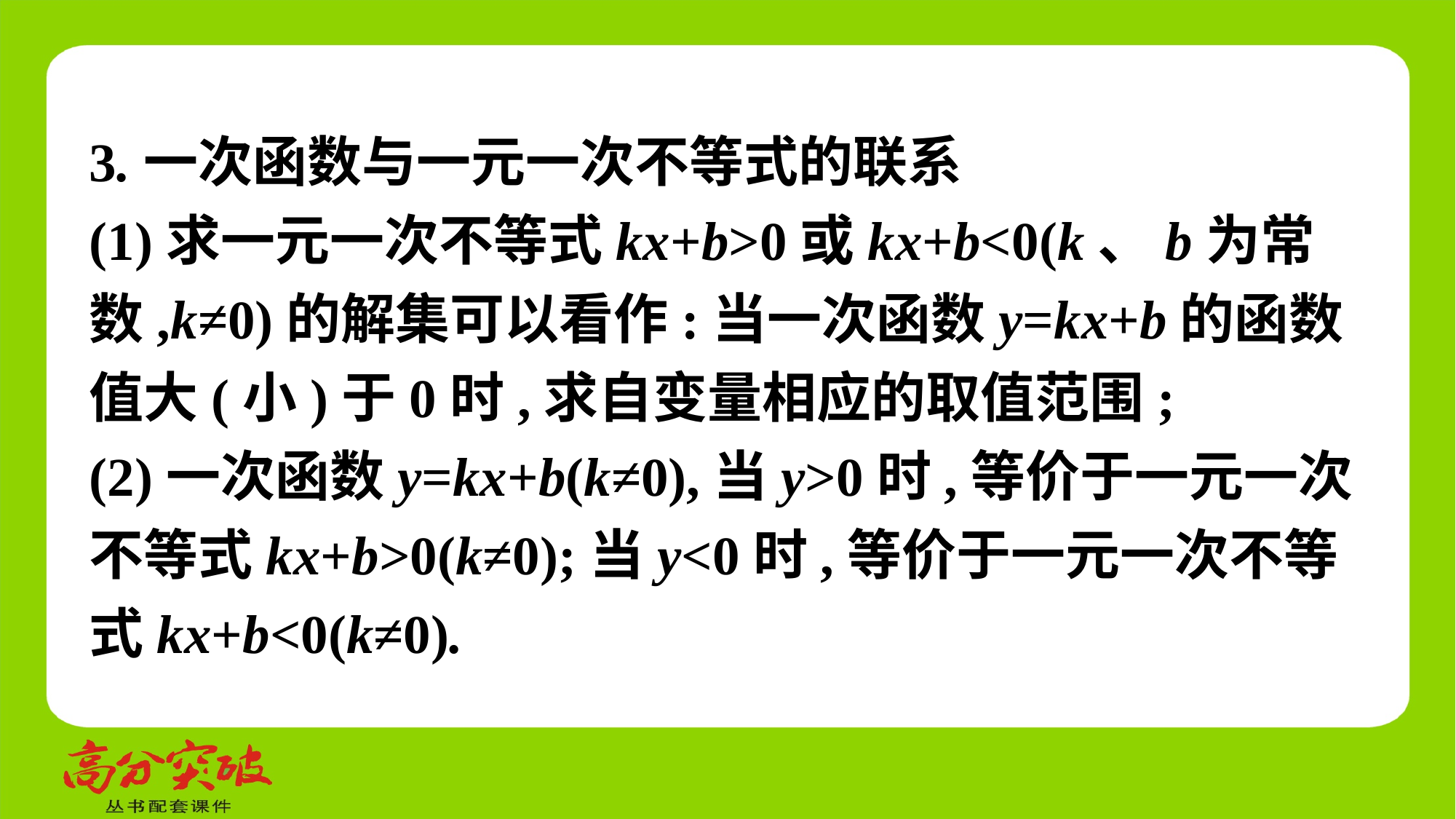

3.一次函数与一元一次不等式的联系
(1)求一元一次不等式kx+b>0或kx+b<0(k、b为常数,k≠0)的解集可以看作:当一次函数y=kx+b的函数值大(小)于0时,求自变量相应的取值范围;
(2)一次函数y=kx+b(k≠0),当y>0时,等价于一元一次不等式kx+b>0(k≠0);当y<0时,等价于一元一次不等式kx+b<0(k≠0).